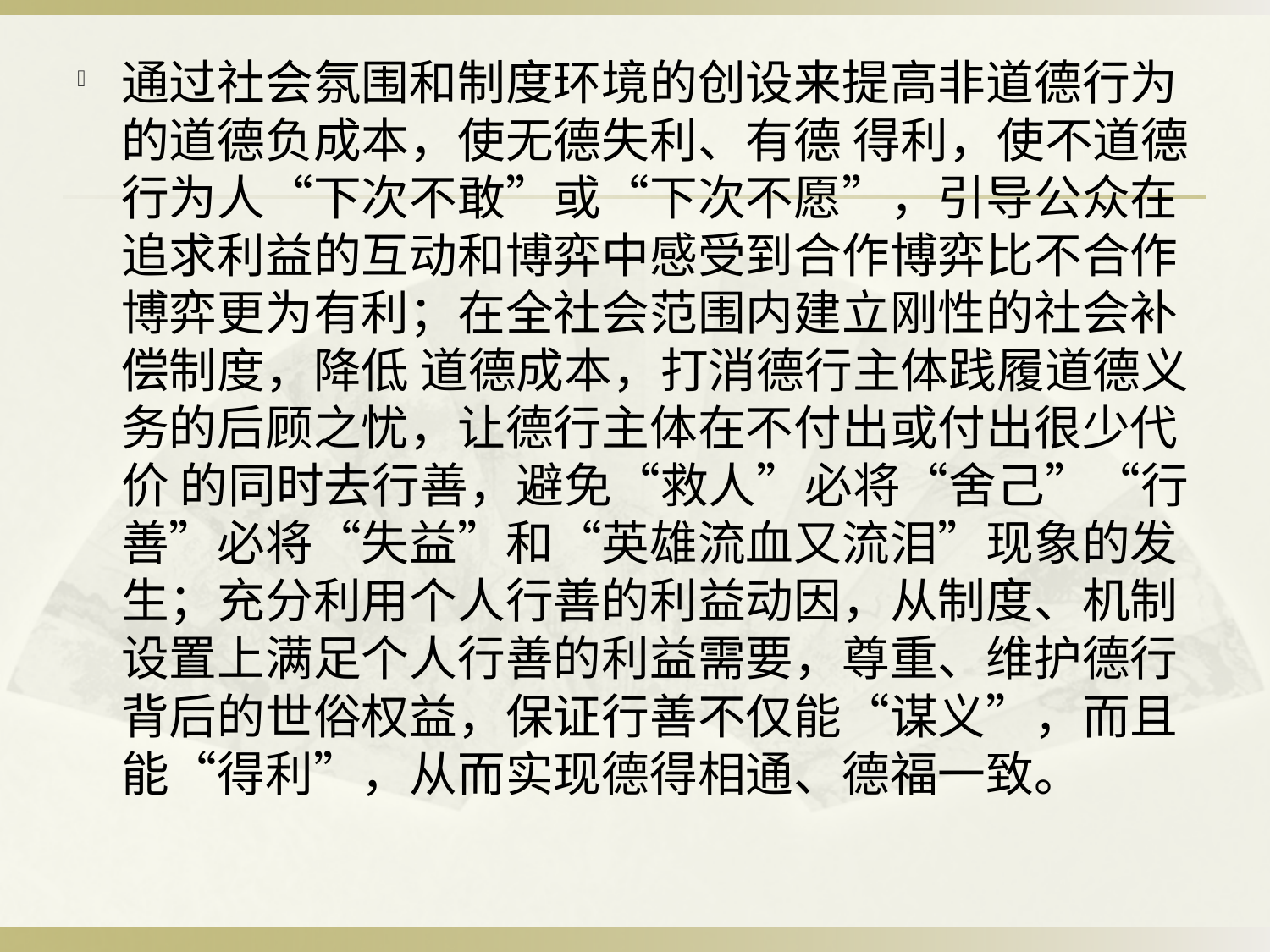

通过社会氛围和制度环境的创设来提高非道德行为的道德负成本，使无德失利、有德 得利，使不道德行为人“下次不敢”或“下次不愿”，引导公众在追求利益的互动和博弈中感受到合作博弈比不合作博弈更为有利；在全社会范围内建立刚性的社会补偿制度，降低 道德成本，打消德行主体践履道德义务的后顾之忧，让德行主体在不付出或付出很少代价 的同时去行善，避免“救人”必将“舍己”“行善”必将“失益”和“英雄流血又流泪”现象的发生；充分利用个人行善的利益动因，从制度、机制设置上满足个人行善的利益需要，尊重、维护德行背后的世俗权益，保证行善不仅能“谋义”，而且能“得利”，从而实现德得相通、德福一致。